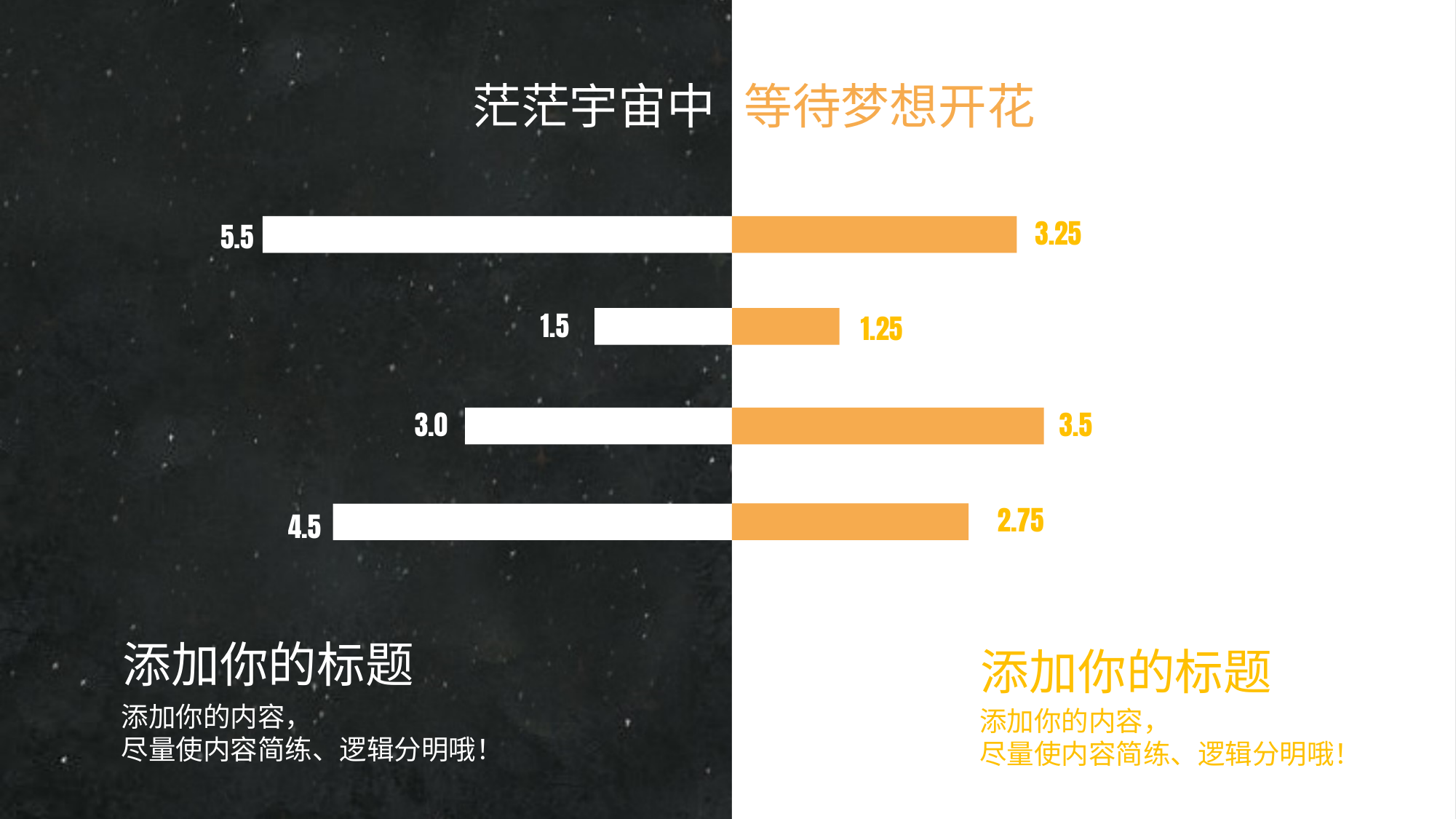

茫茫宇宙中
等待梦想开花
3.25
5.5

1.5
1.25

3.0
3.5

2.75

4.5
添加你的标题
添加你的标题
添加你的内容，
尽量使内容简练、逻辑分明哦！
添加你的内容，
尽量使内容简练、逻辑分明哦！